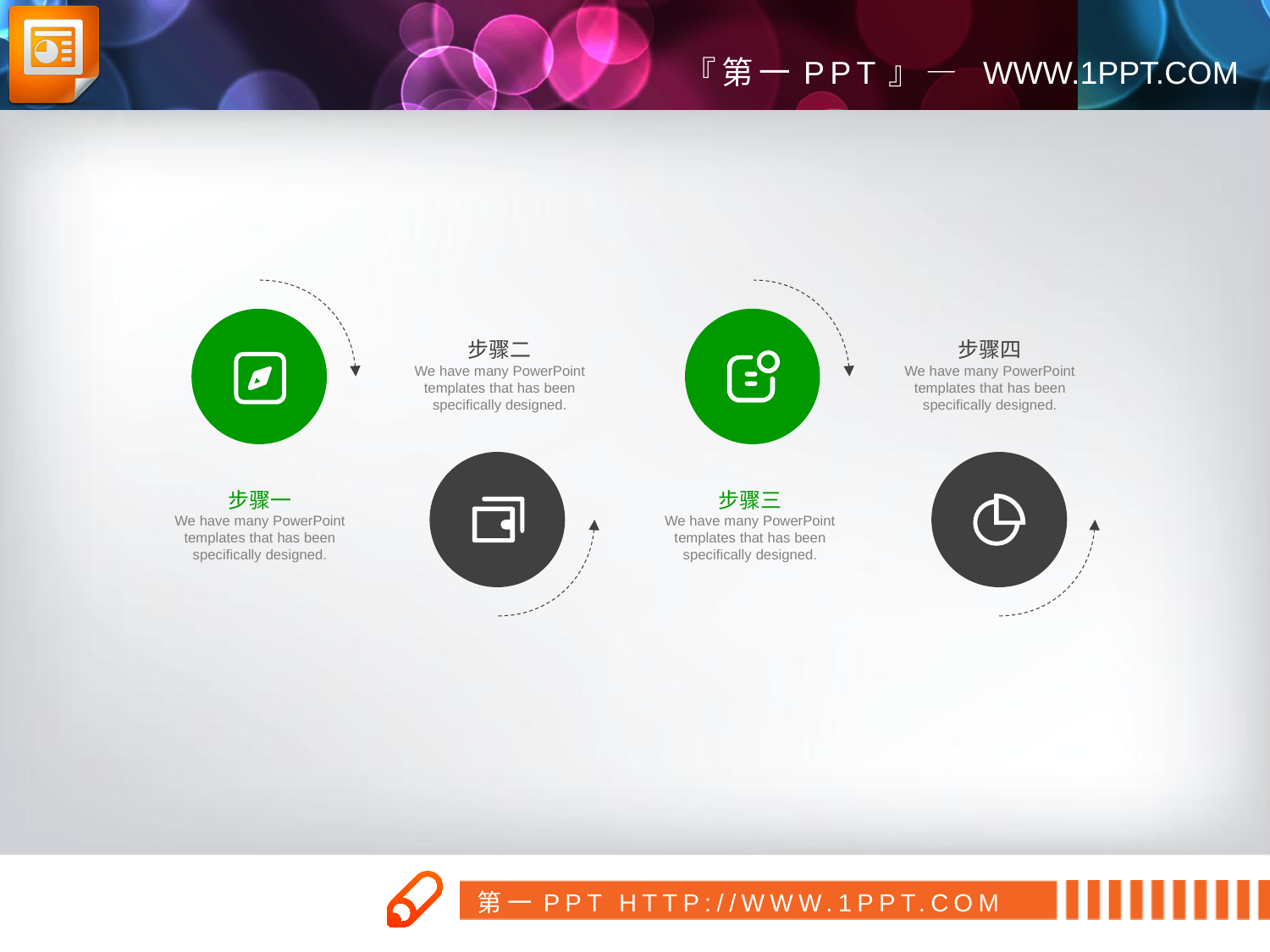

步骤二
We have many PowerPoint templates that has been specifically designed.
步骤四
We have many PowerPoint templates that has been specifically designed.

步骤一
We have many PowerPoint templates that has been specifically designed.
步骤三
We have many PowerPoint templates that has been specifically designed.